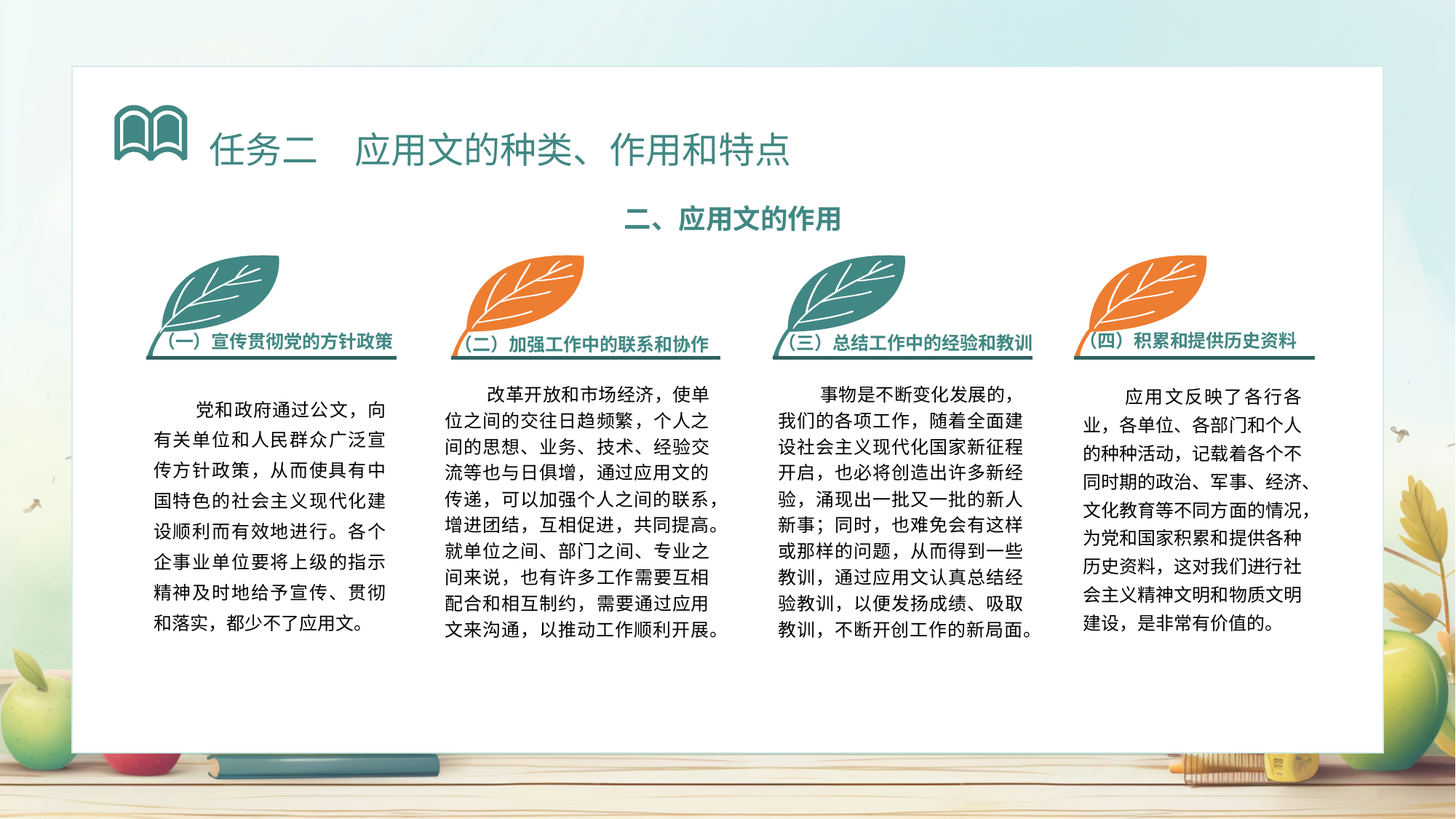

任务二　应用文的种类、作用和特点

二、应用文的作用

（四）积累和提供历史资料
（一）宣传贯彻党的方针政策
（三）总结工作中的经验和教训
（二）加强工作中的联系和协作
改革开放和市场经济，使单位之间的交往日趋频繁，个人之间的思想、业务、技术、经验交流等也与日俱增，通过应用文的传递，可以加强个人之间的联系，增进团结，互相促进，共同提高。就单位之间、部门之间、专业之间来说，也有许多工作需要互相配合和相互制约，需要通过应用文来沟通，以推动工作顺利开展。
事物是不断变化发展的，我们的各项工作，随着全面建设社会主义现代化国家新征程开启，也必将创造出许多新经验，涌现出一批又一批的新人新事；同时，也难免会有这样或那样的问题，从而得到一些教训，通过应用文认真总结经验教训，以便发扬成绩、吸取教训，不断开创工作的新局面。
应用文反映了各行各业，各单位、各部门和个人的种种活动，记载着各个不同时期的政治、军事、经济、文化教育等不同方面的情况，为党和国家积累和提供各种历史资料，这对我们进行社会主义精神文明和物质文明建设，是非常有价值的。
党和政府通过公文，向有关单位和人民群众广泛宣传方针政策，从而使具有中国特色的社会主义现代化建设顺利而有效地进行。各个企事业单位要将上级的指示精神及时地给予宣传、贯彻和落实，都少不了应用文。